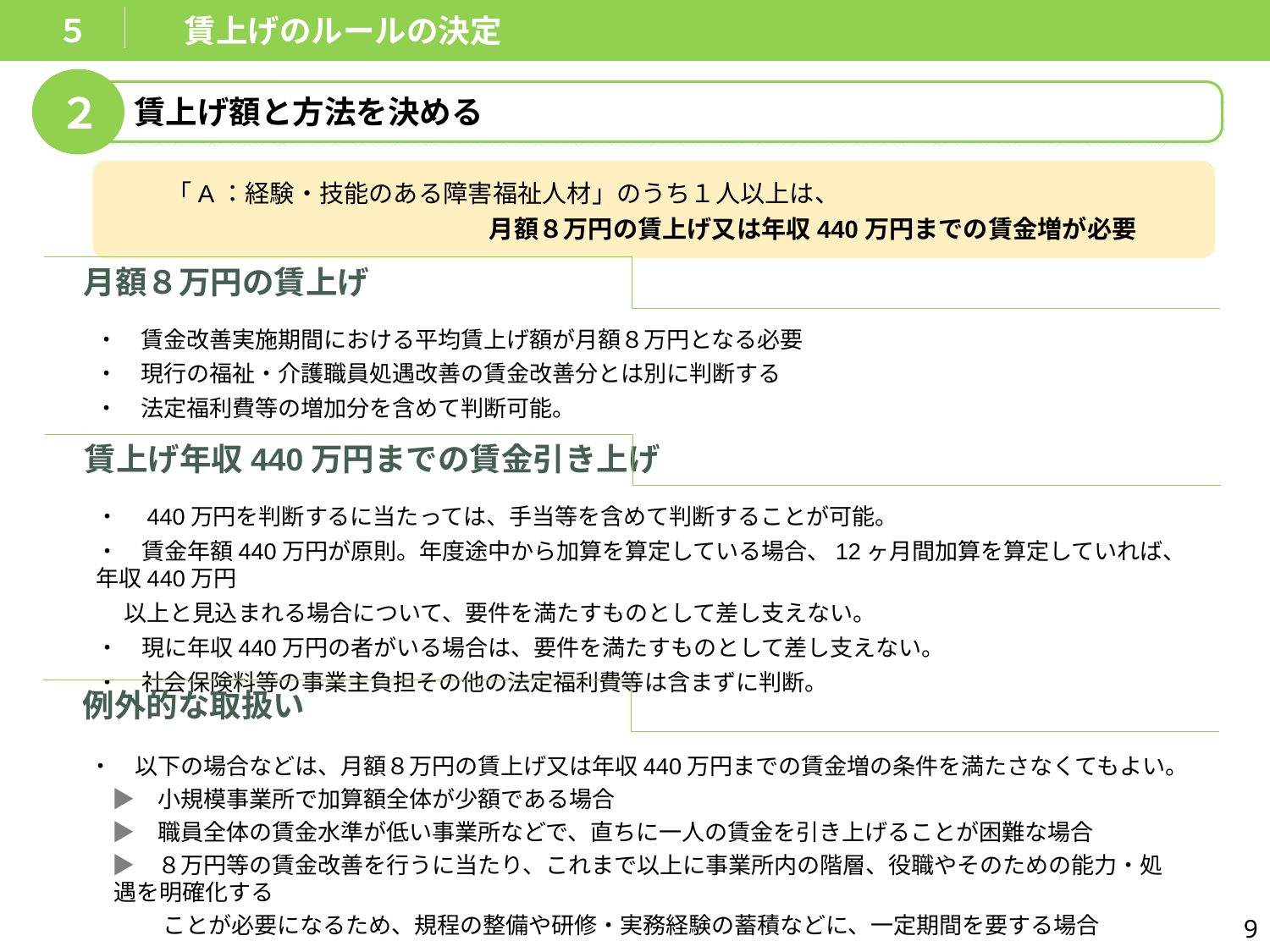

５　　　賃上げのルールの決定
２

賃上げ額と方法を決める

「A：経験・技能のある障害福祉人材」のうち１人以上は、
　　　　　　　　　　　　　月額８万円の賃上げ又は年収440万円までの賃金増が必要
月額８万円の賃上げ
・　賃金改善実施期間における平均賃上げ額が月額８万円となる必要
・　現行の福祉・介護職員処遇改善の賃金改善分とは別に判断する
・　法定福利費等の増加分を含めて判断可能。
賃上げ年収440万円までの賃金引き上げ
・　440万円を判断するに当たっては、手当等を含めて判断することが可能。
・　賃金年額440万円が原則。年度途中から加算を算定している場合、12ヶ月間加算を算定していれば、年収440万円
　 以上と見込まれる場合について、要件を満たすものとして差し支えない。
・　現に年収440万円の者がいる場合は、要件を満たすものとして差し支えない。
・　社会保険料等の事業主負担その他の法定福利費等は含まずに判断。
例外的な取扱い
・　以下の場合などは、月額８万円の賃上げ又は年収440万円までの賃金増の条件を満たさなくてもよい。
　▶　小規模事業所で加算額全体が少額である場合
　▶　職員全体の賃金水準が低い事業所などで、直ちに一人の賃金を引き上げることが困難な場合
　▶　８万円等の賃金改善を行うに当たり、これまで以上に事業所内の階層、役職やそのための能力・処遇を明確化する
　　　 ことが必要になるため、規程の整備や研修・実務経験の蓄積などに、一定期間を要する場合
9